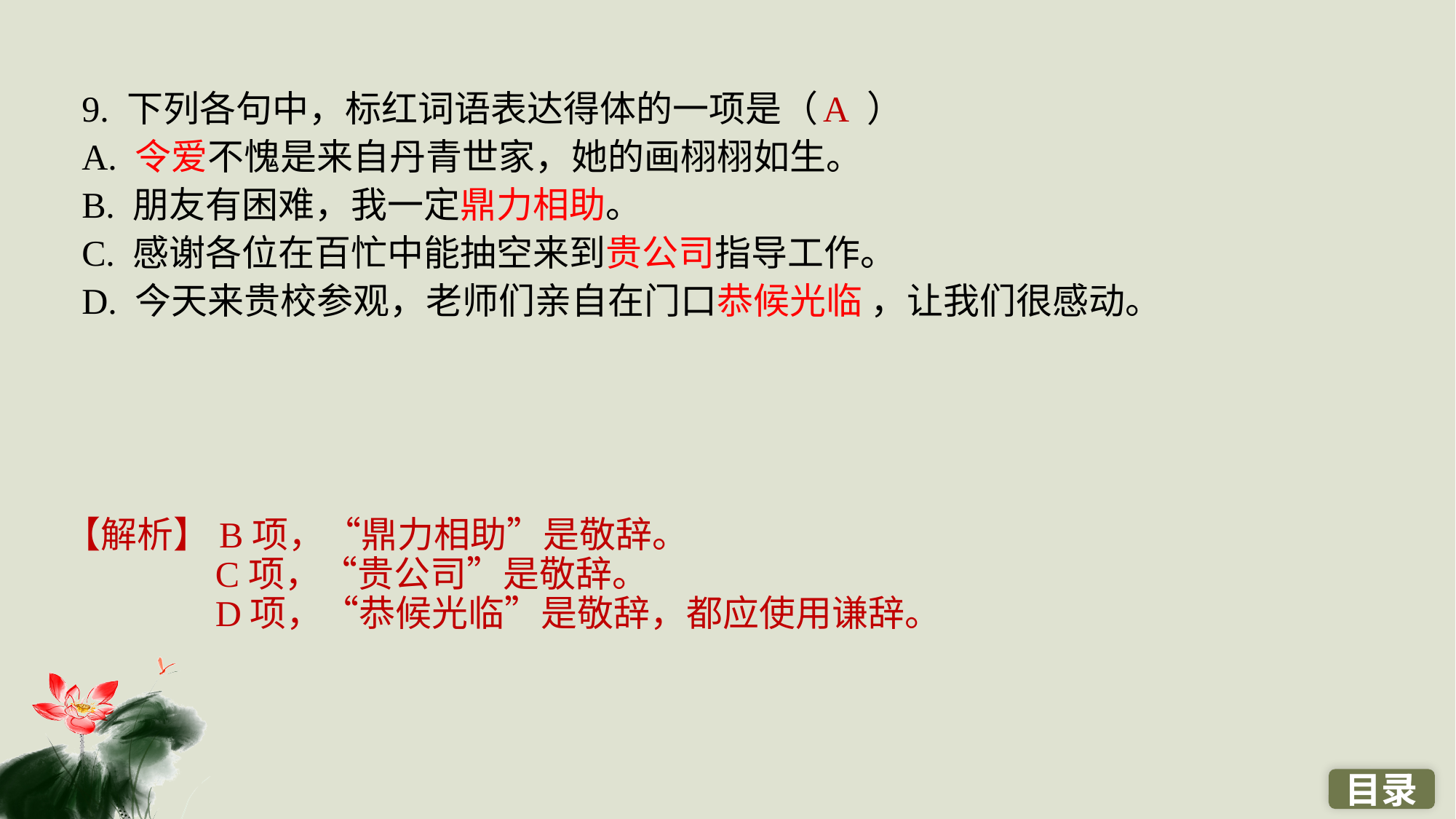

9. 下列各句中，标红词语表达得体的一项是（      ）
A. 令爱不愧是来自丹青世家，她的画栩栩如生。
B. 朋友有困难，我一定鼎力相助。
C. 感谢各位在百忙中能抽空来到贵公司指导工作。
D. 今天来贵校参观，老师们亲自在门口恭候光临 ，让我们很感动。
A
【解析】B项，“鼎力相助”是敬辞。
C项，“贵公司”是敬辞。
D项，“恭候光临”是敬辞，都应使用谦辞。